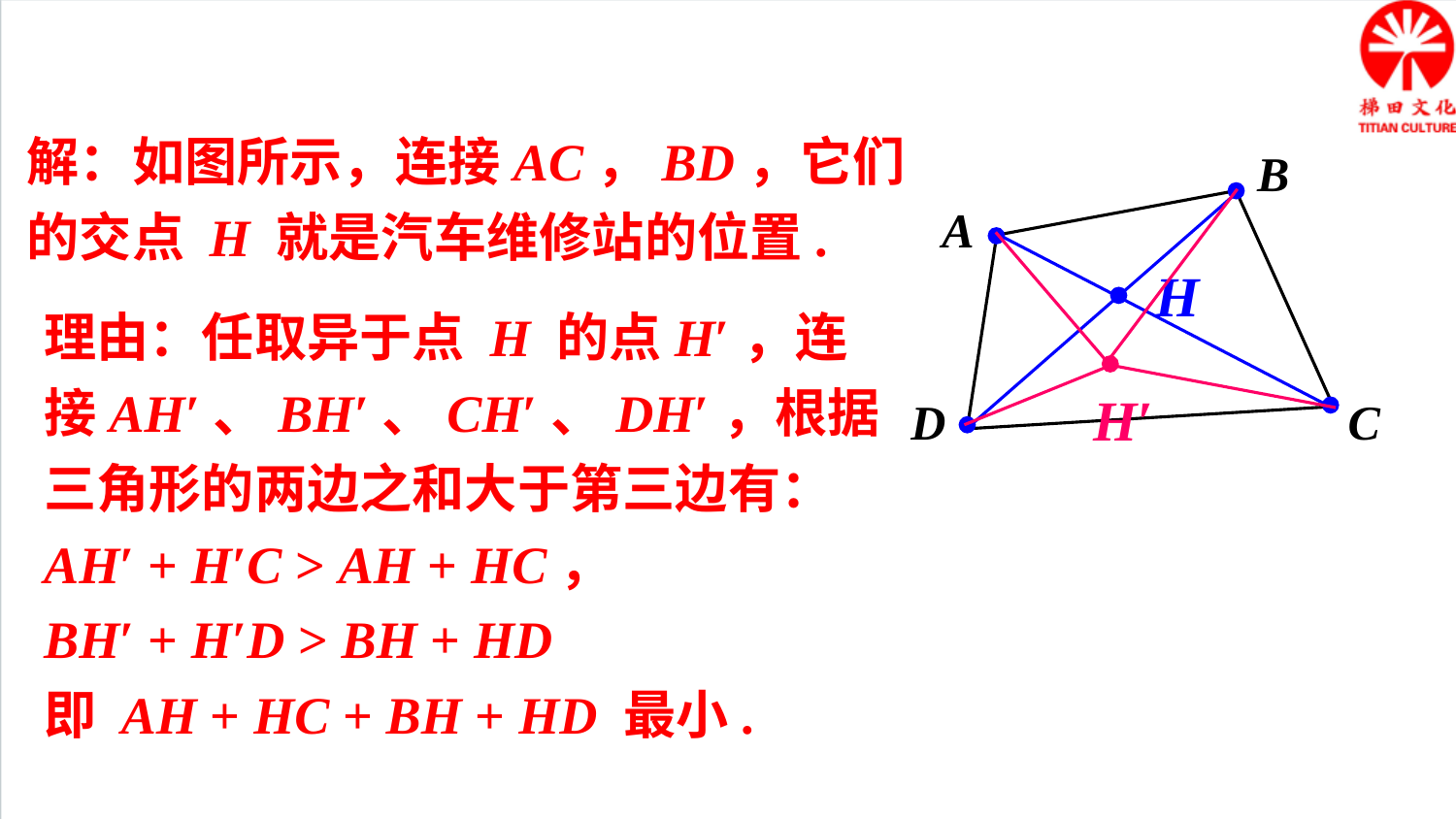

解：如图所示，连接AC，BD，它们的交点 H 就是汽车维修站的位置.
B

A

D
C

H
理由：任取异于点 H 的点H′，连接AH′、BH′、CH′、DH′，根据三角形的两边之和大于第三边有：
AH′ + H′C > AH + HC，
BH′ + H′D > BH + HD
即 AH + HC + BH + HD 最小.

H′